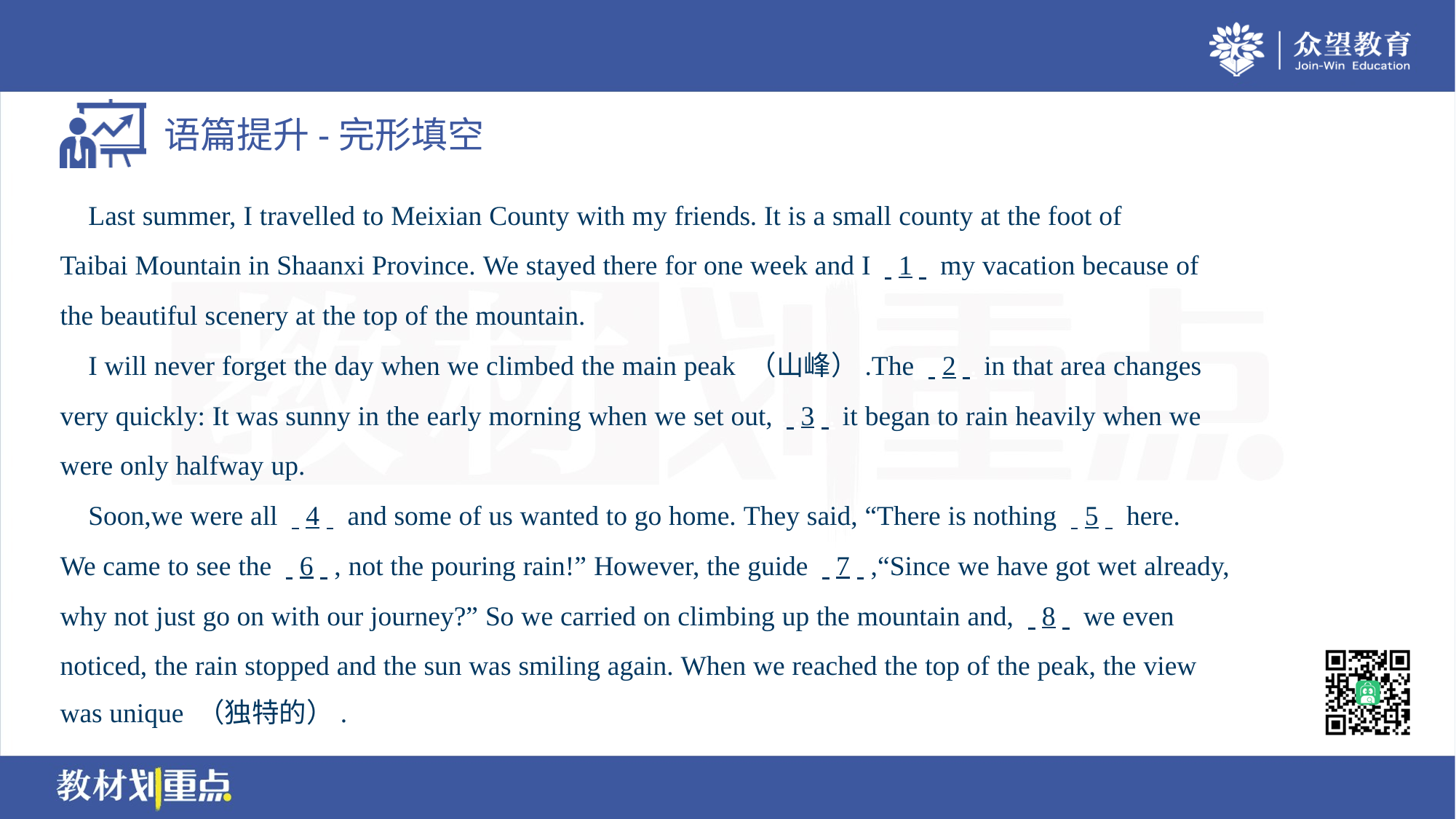

Last summer, I travelled to Meixian County with my friends. It is a small county at the foot of
Taibai Mountain in Shaanxi Province. We stayed there for one week and I . .1. . my vacation because of
the beautiful scenery at the top of the mountain.
    I will never forget the day when we climbed the main peak （山峰）.The . .2. . in that area changes
very quickly: It was sunny in the early morning when we set out, . .3. . it began to rain heavily when we
were only halfway up.
    Soon,we were all . .4. . and some of us wanted to go home. They said, “There is nothing . .5. . here.
We came to see the . .6. ., not the pouring rain!” However, the guide . .7. .,“Since we have got wet already,
why not just go on with our journey?” So we carried on climbing up the mountain and, . .8. . we even
noticed, the rain stopped and the sun was smiling again. When we reached the top of the peak, the view
was unique （独特的）.